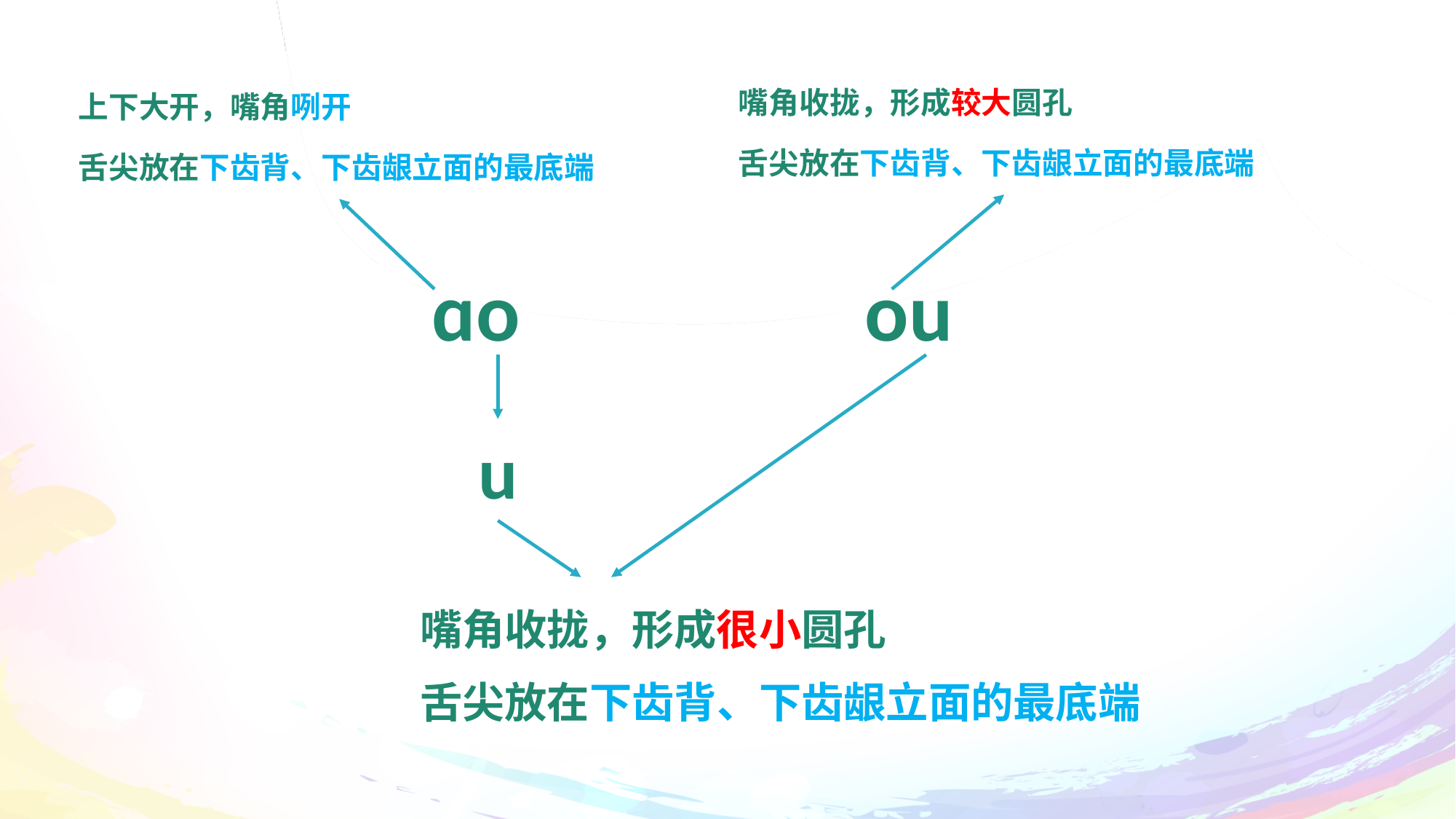

嘴角收拢，形成较大圆孔
舌尖放在下齿背、下齿龈立面的最底端
上下大开，嘴角咧开
舌尖放在下齿背、下齿龈立面的最底端
ɑo
ou
u
嘴角收拢，形成很小圆孔
舌尖放在下齿背、下齿龈立面的最底端